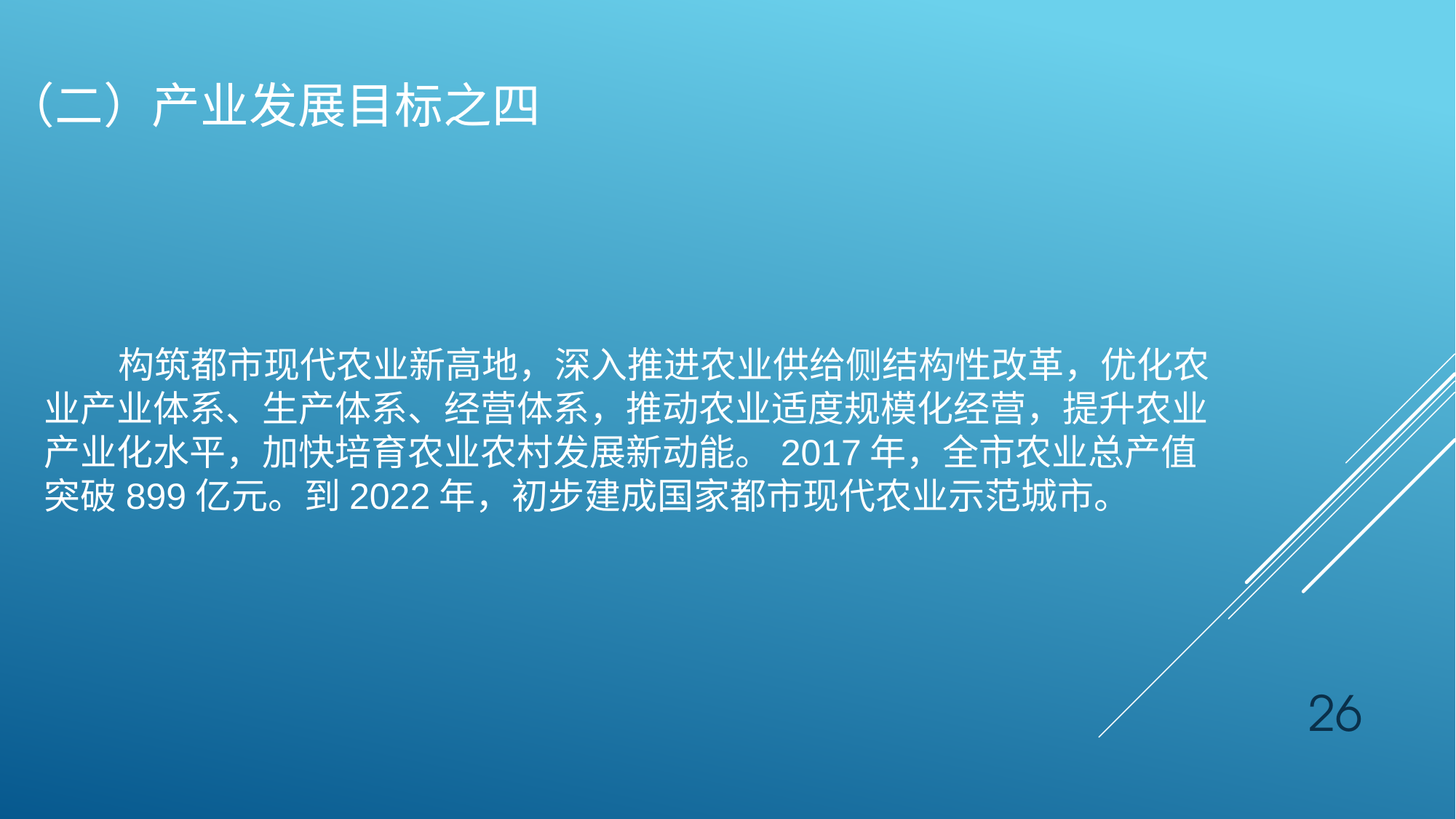

# （二）产业发展目标之四
        构筑都市现代农业新高地，深入推进农业供给侧结构性改革，优化农业产业体系、生产体系、经营体系，推动农业适度规模化经营，提升农业产业化水平，加快培育农业农村发展新动能。2017年，全市农业总产值突破899亿元。到2022年，初步建成国家都市现代农业示范城市。
26